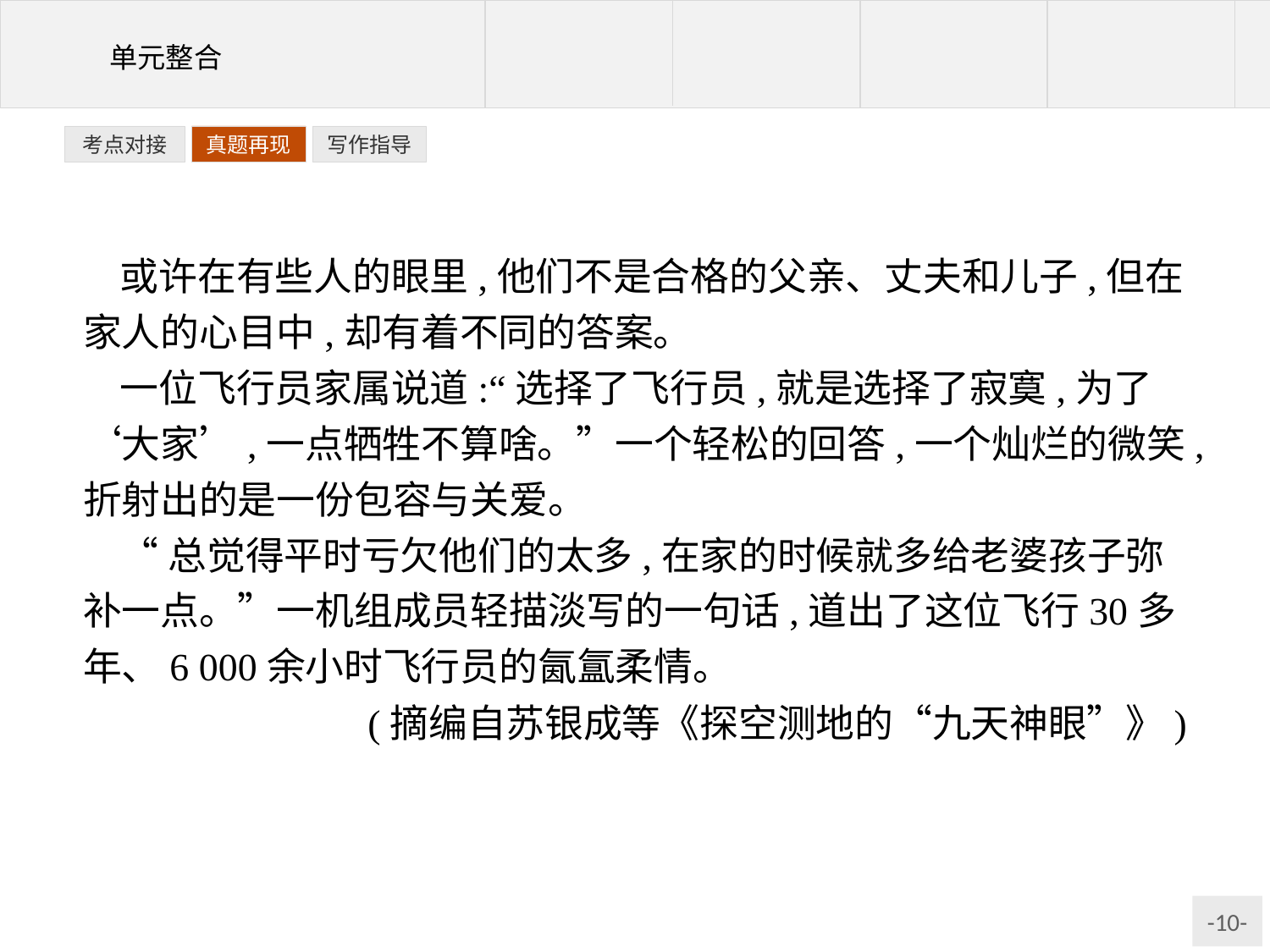

写作指导
考点对接
真题再现
或许在有些人的眼里,他们不是合格的父亲、丈夫和儿子,但在家人的心目中,却有着不同的答案。
一位飞行员家属说道:“选择了飞行员,就是选择了寂寞,为了‘大家’,一点牺牲不算啥。”一个轻松的回答,一个灿烂的微笑,折射出的是一份包容与关爱。
“总觉得平时亏欠他们的太多,在家的时候就多给老婆孩子弥补一点。”一机组成员轻描淡写的一句话,道出了这位飞行30多年、6 000余小时飞行员的氤氲柔情。
(摘编自苏银成等《探空测地的“九天神眼”》)